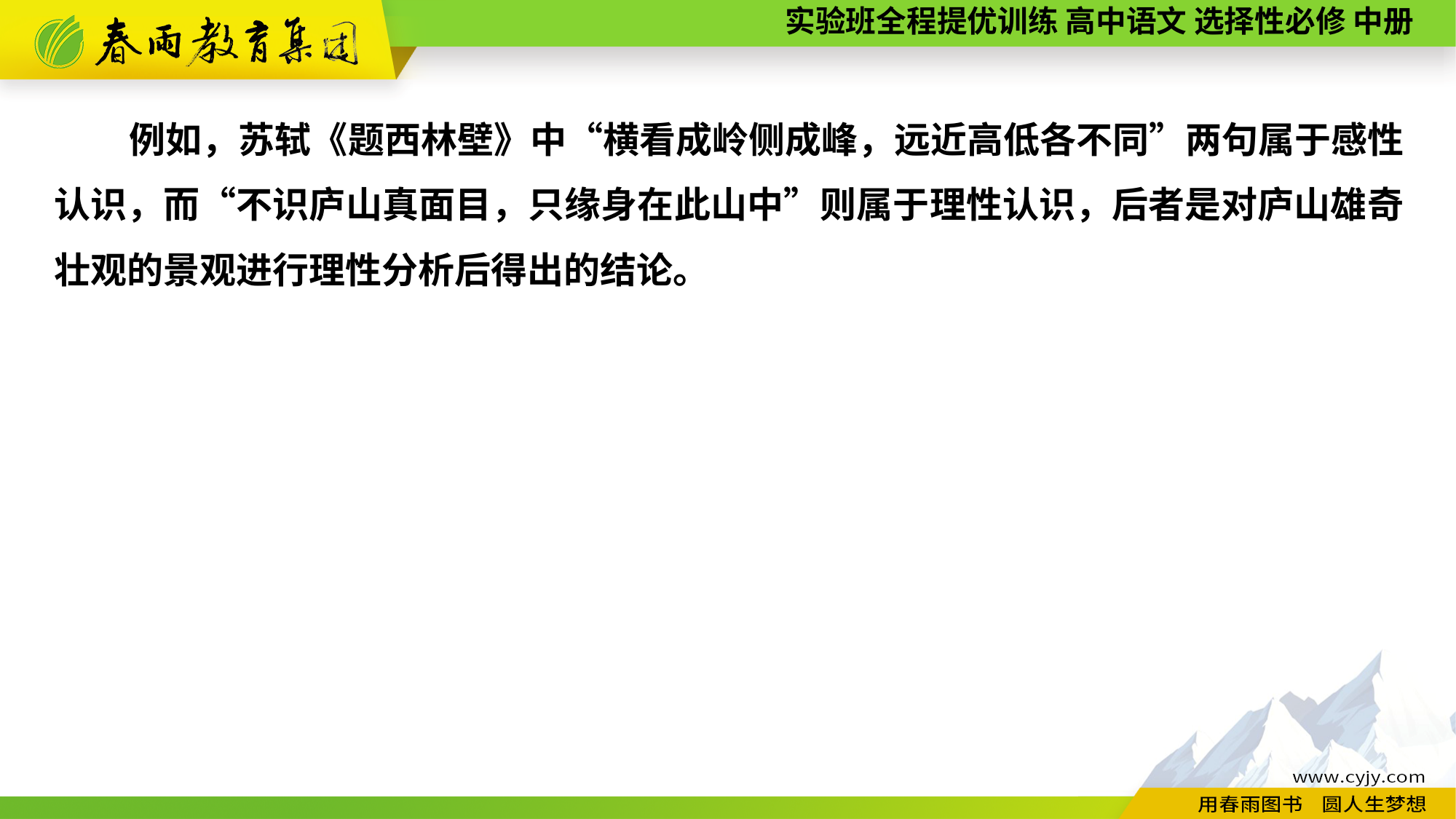

例如，苏轼《题西林壁》中“横看成岭侧成峰，远近高低各不同”两句属于感性认识，而“不识庐山真面目，只缘身在此山中”则属于理性认识，后者是对庐山雄奇壮观的景观进行理性分析后得出的结论。